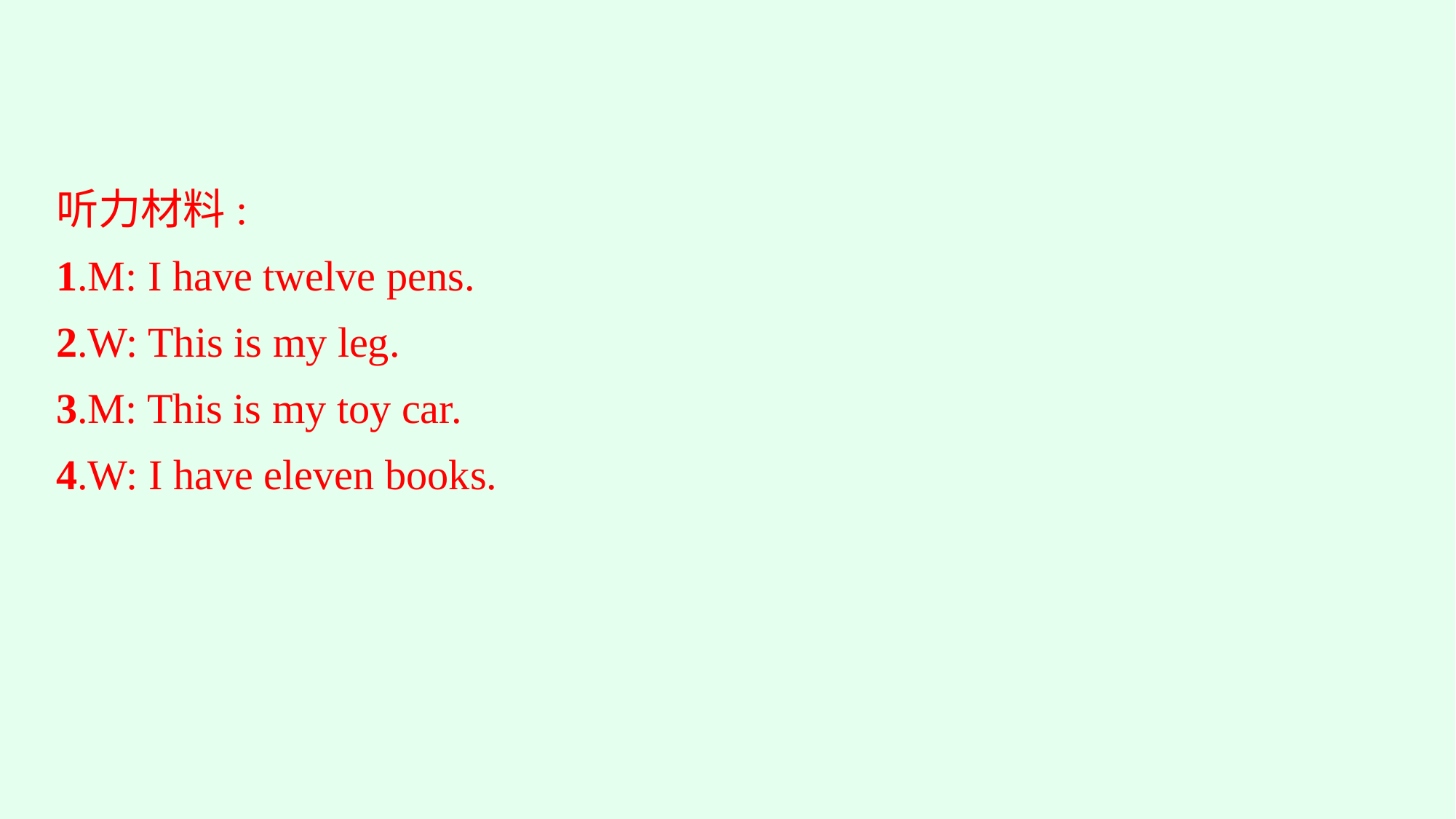

听力材料:
1.M: I have twelve pens.
2.W: This is my leg.
3.M: This is my toy car.
4.W: I have eleven books.